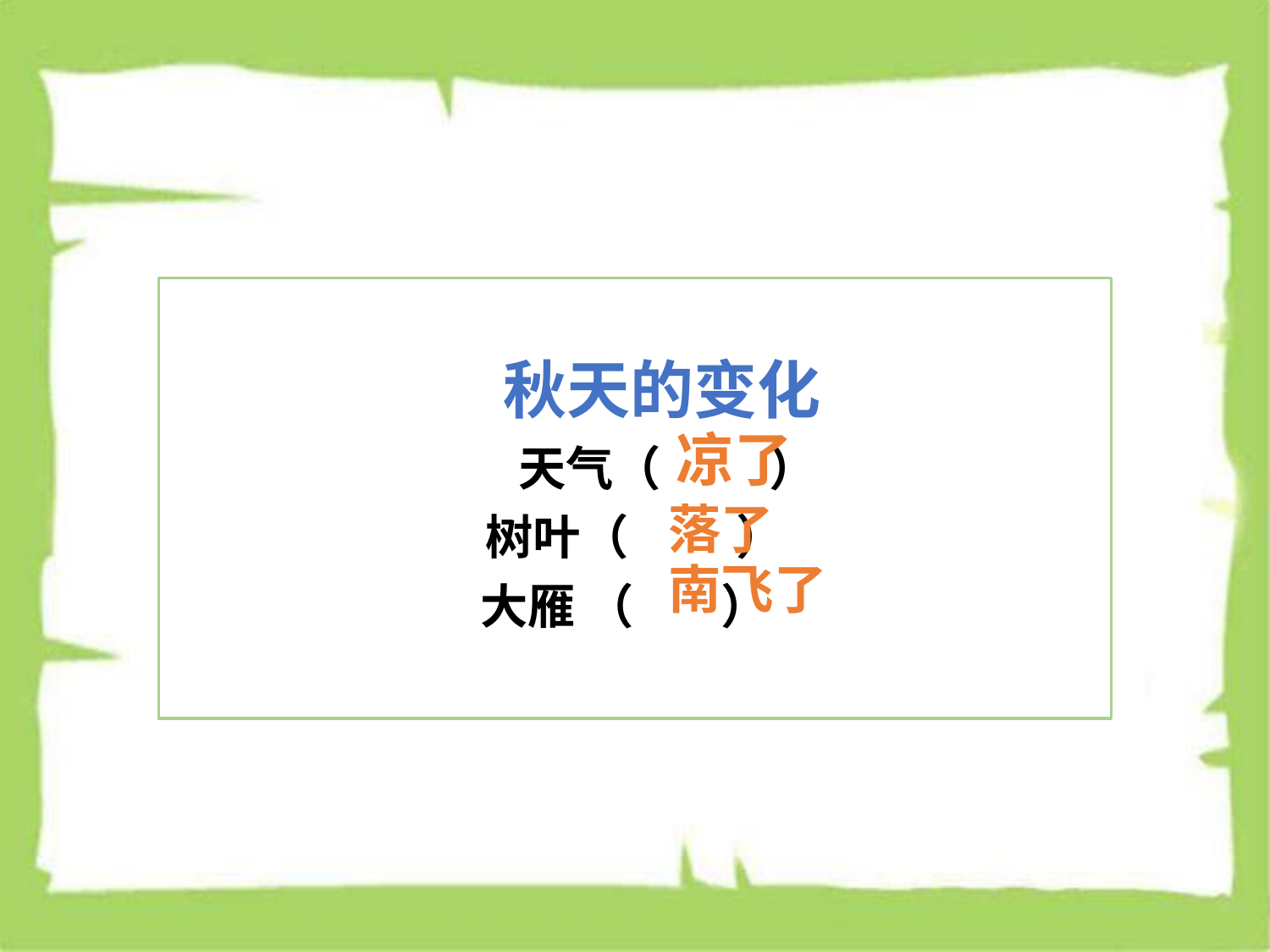

# 秋天的变化
          天气（          ）
     树叶（          ）
   大雁 （        ）
凉了
落了
南飞了